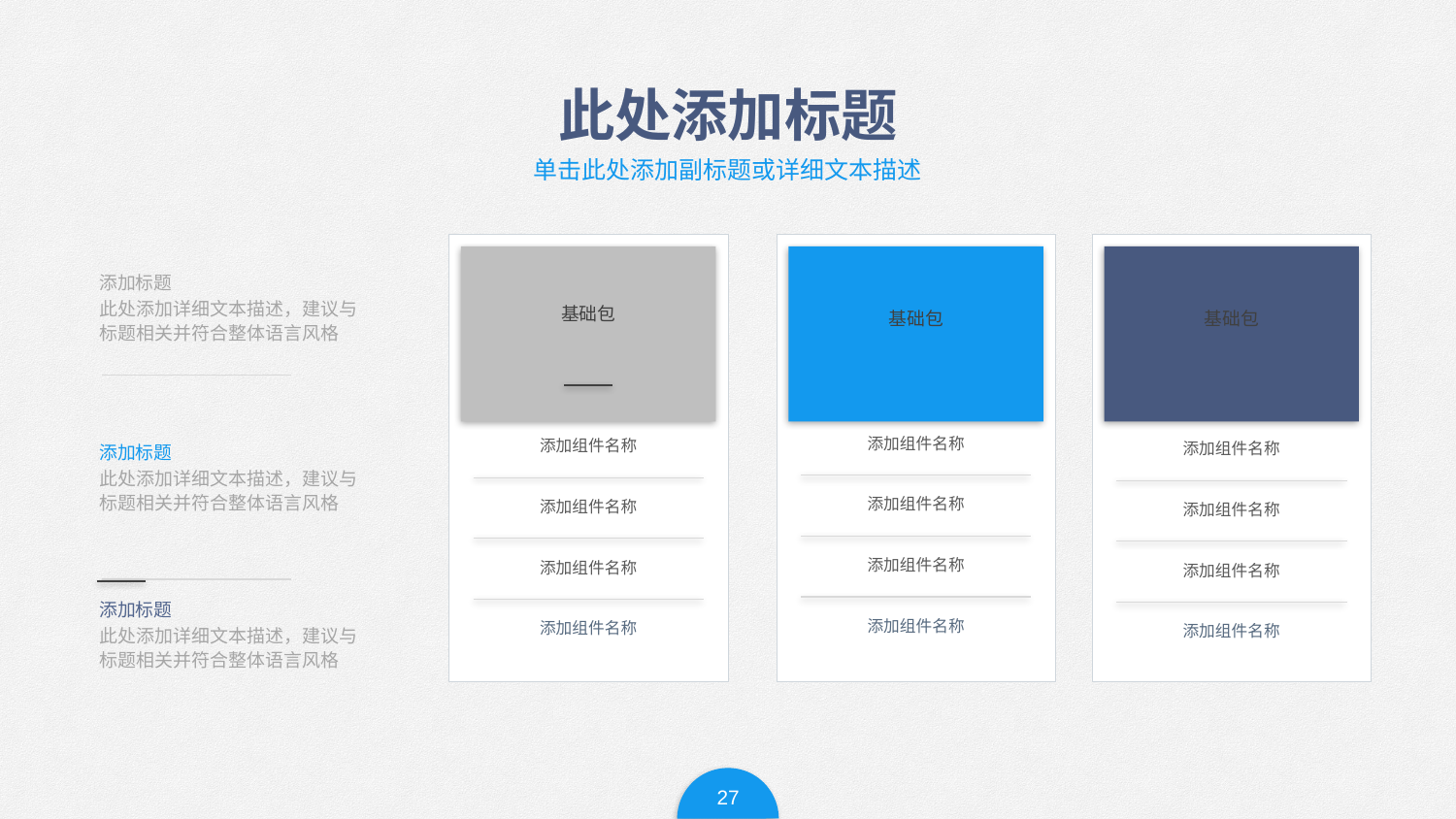

# 此处添加标题
单击此处添加副标题或详细文本描述

基础包
添加标题
此处添加详细文本描述，建议与标题相关并符合整体语言风格
基础包
基础包
基础包
添加组件名称
添加组件名称
添加组件名称
添加标题
此处添加详细文本描述，建议与标题相关并符合整体语言风格
添加组件名称
添加组件名称
添加组件名称
添加组件名称
添加组件名称
添加组件名称
添加标题
添加组件名称
添加组件名称
添加组件名称
此处添加详细文本描述，建议与标题相关并符合整体语言风格
27